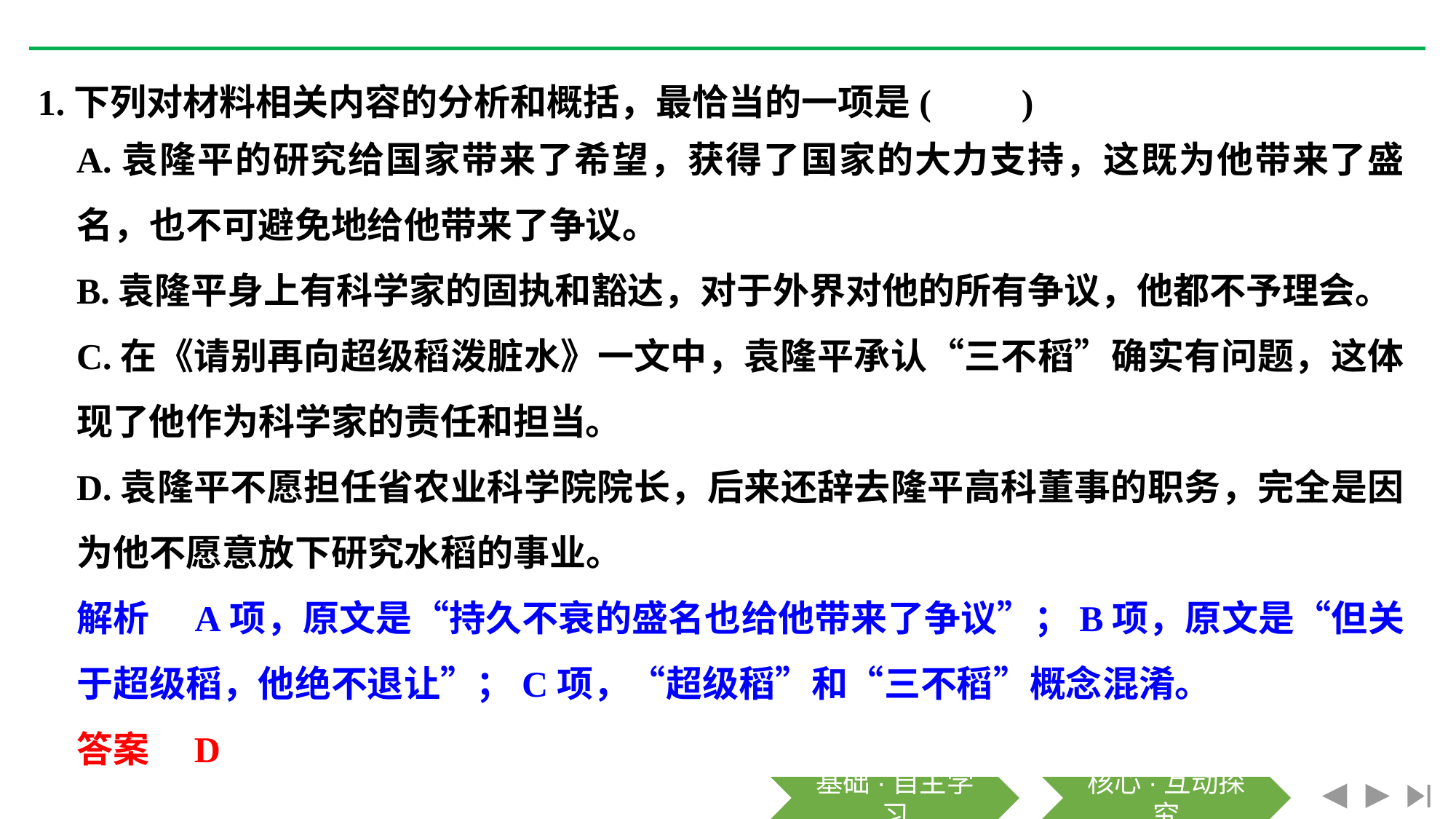

1.下列对材料相关内容的分析和概括，最恰当的一项是(　　)
A.袁隆平的研究给国家带来了希望，获得了国家的大力支持，这既为他带来了盛名，也不可避免地给他带来了争议。
B.袁隆平身上有科学家的固执和豁达，对于外界对他的所有争议，他都不予理会。
C.在《请别再向超级稻泼脏水》一文中，袁隆平承认“三不稻”确实有问题，这体现了他作为科学家的责任和担当。
D.袁隆平不愿担任省农业科学院院长，后来还辞去隆平高科董事的职务，完全是因为他不愿意放下研究水稻的事业。
解析　A项，原文是“持久不衰的盛名也给他带来了争议”；B项，原文是“但关于超级稻，他绝不退让”；C项，“超级稻”和“三不稻”概念混淆。
答案　D